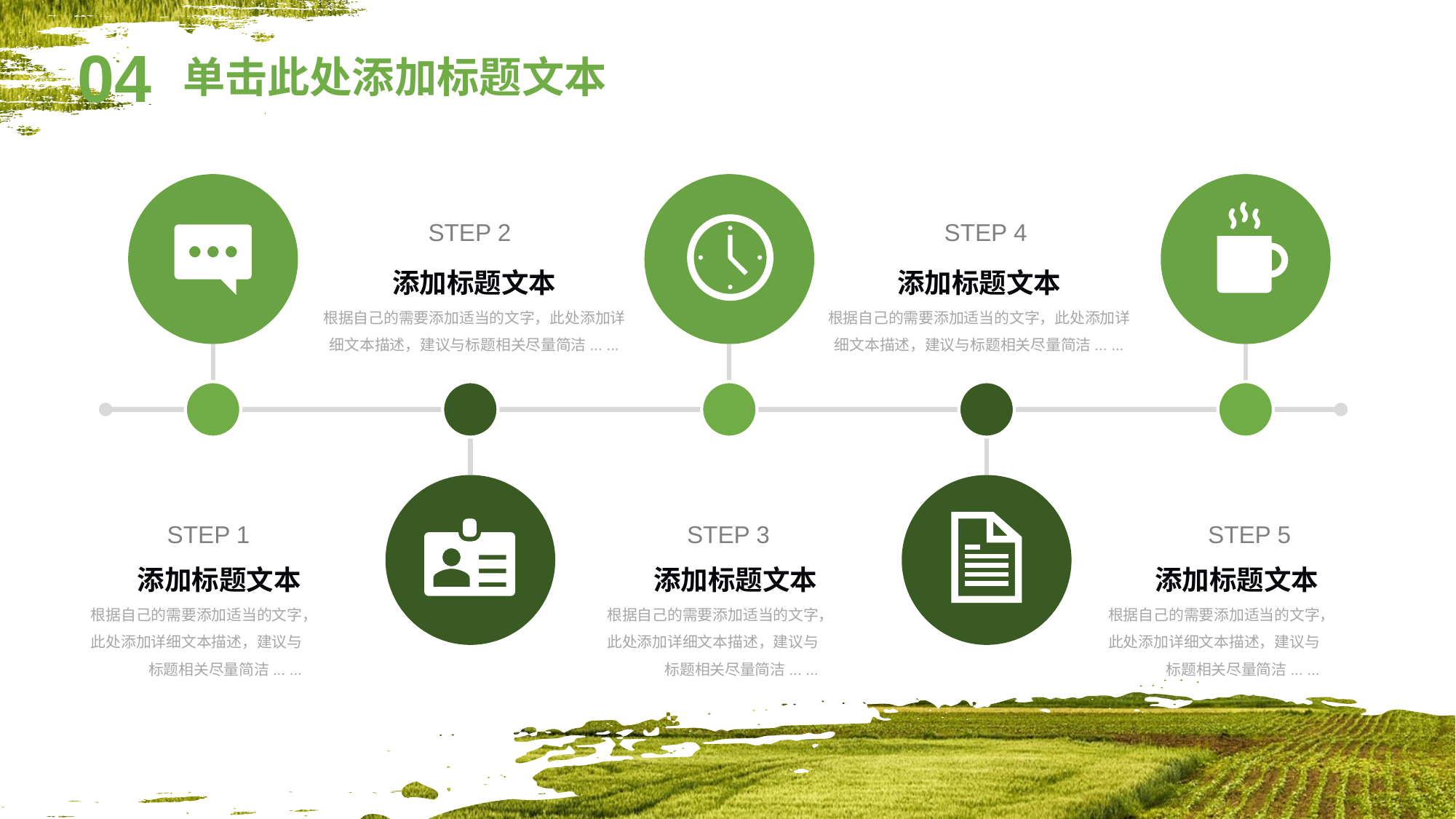

04
单击此处添加标题文本

STEP 2
STEP 4

添加标题文本
根据自己的需要添加适当的文字，此处添加详细文本描述，建议与标题相关尽量简洁... ...
添加标题文本
根据自己的需要添加适当的文字，此处添加详细文本描述，建议与标题相关尽量简洁... ...

STEP 1
STEP 3
STEP 5

添加标题文本
根据自己的需要添加适当的文字，此处添加详细文本描述，建议与标题相关尽量简洁... ...
添加标题文本
根据自己的需要添加适当的文字，此处添加详细文本描述，建议与标题相关尽量简洁... ...
添加标题文本
根据自己的需要添加适当的文字，此处添加详细文本描述，建议与标题相关尽量简洁... ...